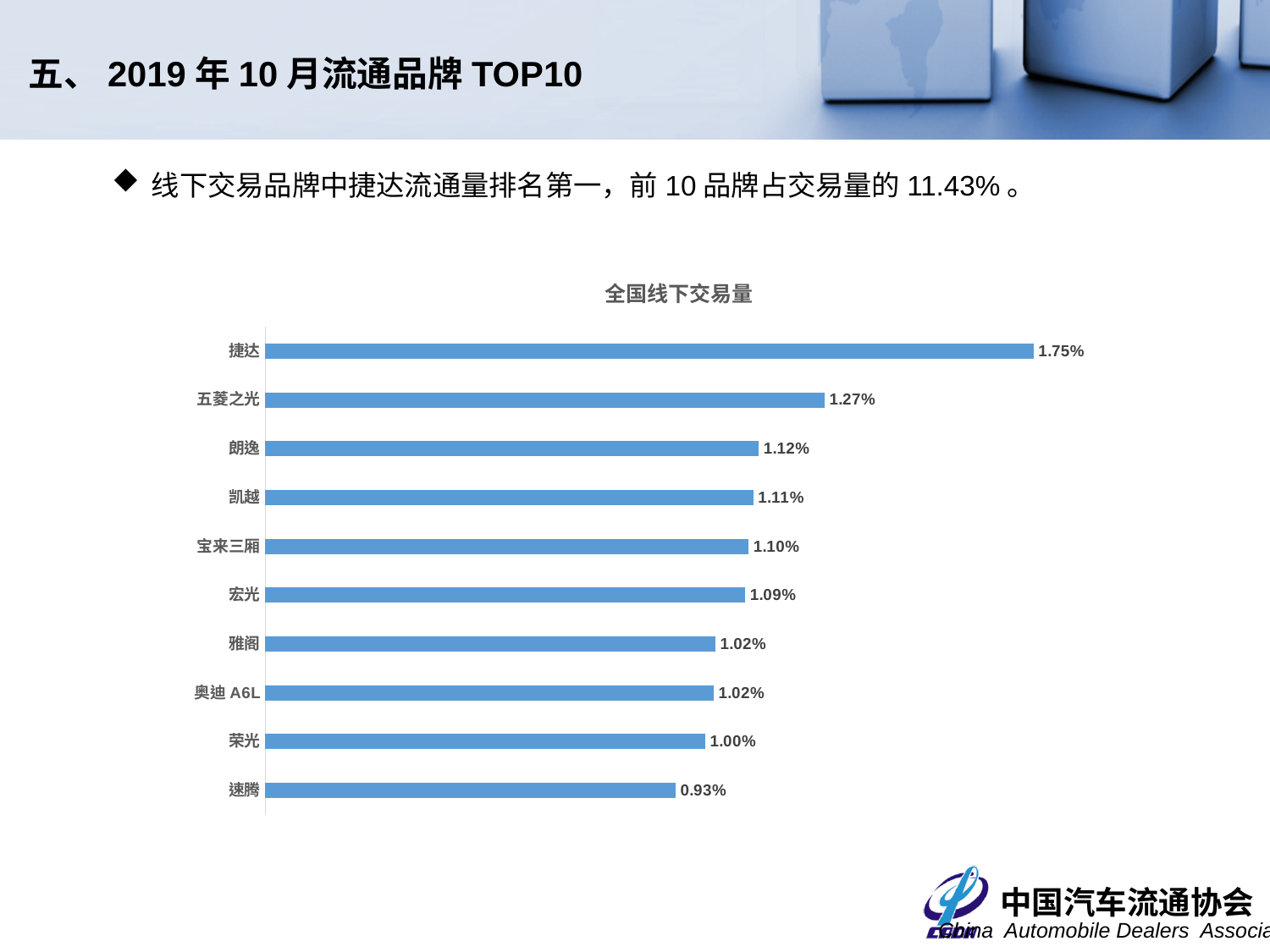

五、2019年10月流通品牌TOP10
线下交易品牌中捷达流通量排名第一，前10品牌占交易量的11.43%。

### Chart: 全国线下交易量

| Category |  |
|---|---|
| 速腾 | 0.009336145354429375 |
| 荣光 | 0.010011206904158909 |
| 奥迪A6L | 0.010205342251793545 |
| 雅阁 | 0.010245051754718813 |
| 宏光 | 0.010924525471440042 |
| 宝来三厢 | 0.01099953231029888 |
| 凯越 | 0.011109836485091288 |
| 朗逸 | 0.011233377160858784 |
| 五菱之光 | 0.01272910177104383 |
| 捷达 | 0.01748982995508414 |